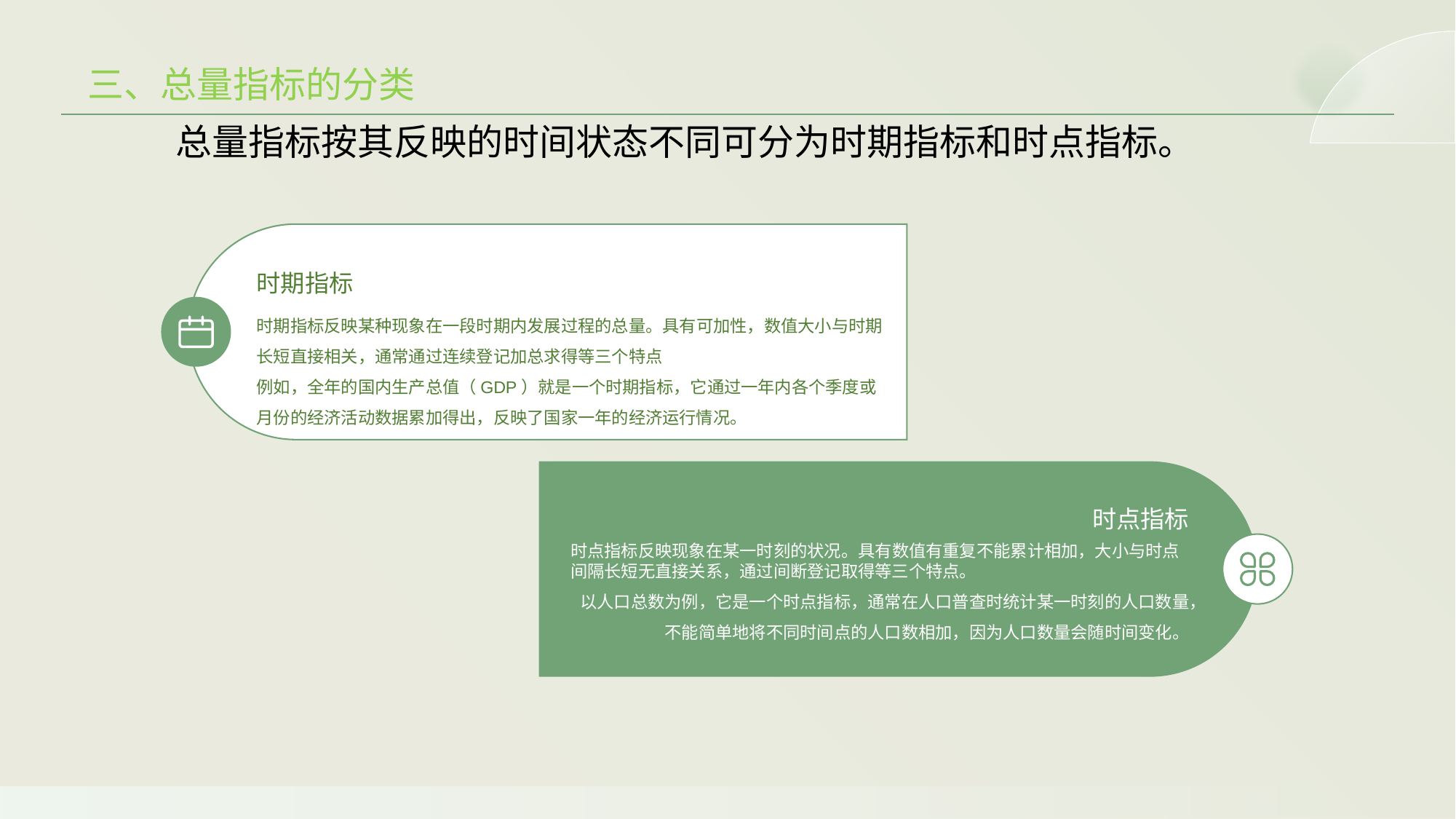

三、总量指标的分类
总量指标按其反映的时间状态不同可分为时期指标和时点指标。

时期指标

时期指标反映某种现象在一段时期内发展过程的总量。具有可加性，数值大小与时期长短直接相关，通常通过连续登记加总求得等三个特点
例如，全年的国内生产总值（GDP）就是一个时期指标，它通过一年内各个季度或月份的经济活动数据累加得出，反映了国家一年的经济运行情况。

时点指标

时点指标反映现象在某一时刻的状况。具有数值有重复不能累计相加，大小与时点间隔长短无直接关系，通过间断登记取得等三个特点。
以人口总数为例，它是一个时点指标，通常在人口普查时统计某一时刻的人口数量，不能简单地将不同时间点的人口数相加，因为人口数量会随时间变化。